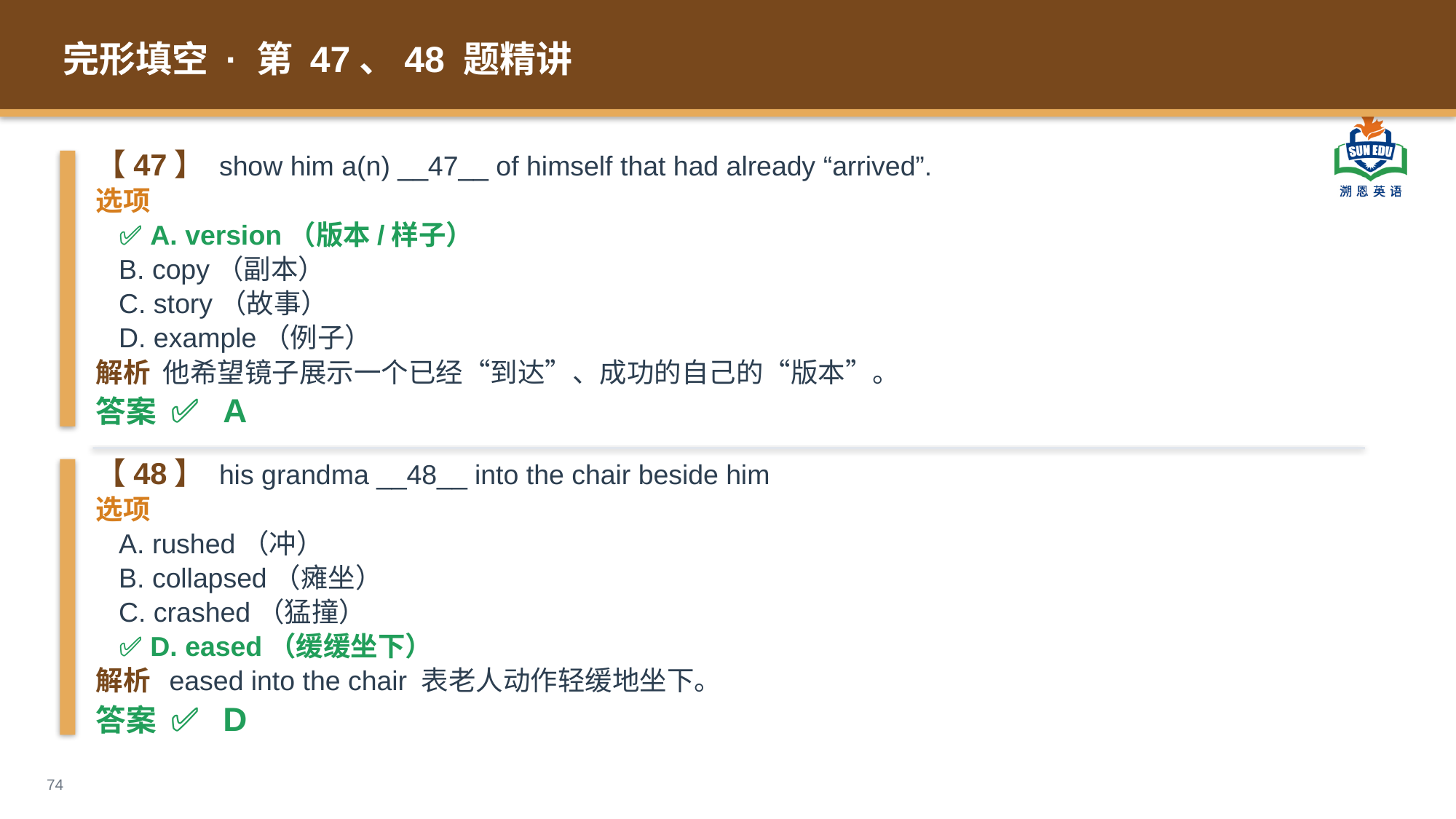

完形填空 · 第 47、48 题精讲

【47】 show him a(n) __47__ of himself that had already “arrived”.
选项
   ✅ A. version（版本/样子）
   B. copy（副本）
   C. story（故事）
   D. example（例子）
解析  他希望镜子展示一个已经“到达”、成功的自己的“版本”。
答案  ✅  A

【48】 his grandma __48__ into the chair beside him
选项
   A. rushed（冲）
   B. collapsed（瘫坐）
   C. crashed（猛撞）
   ✅ D. eased（缓缓坐下）
解析  eased into the chair 表老人动作轻缓地坐下。
答案  ✅  D

74